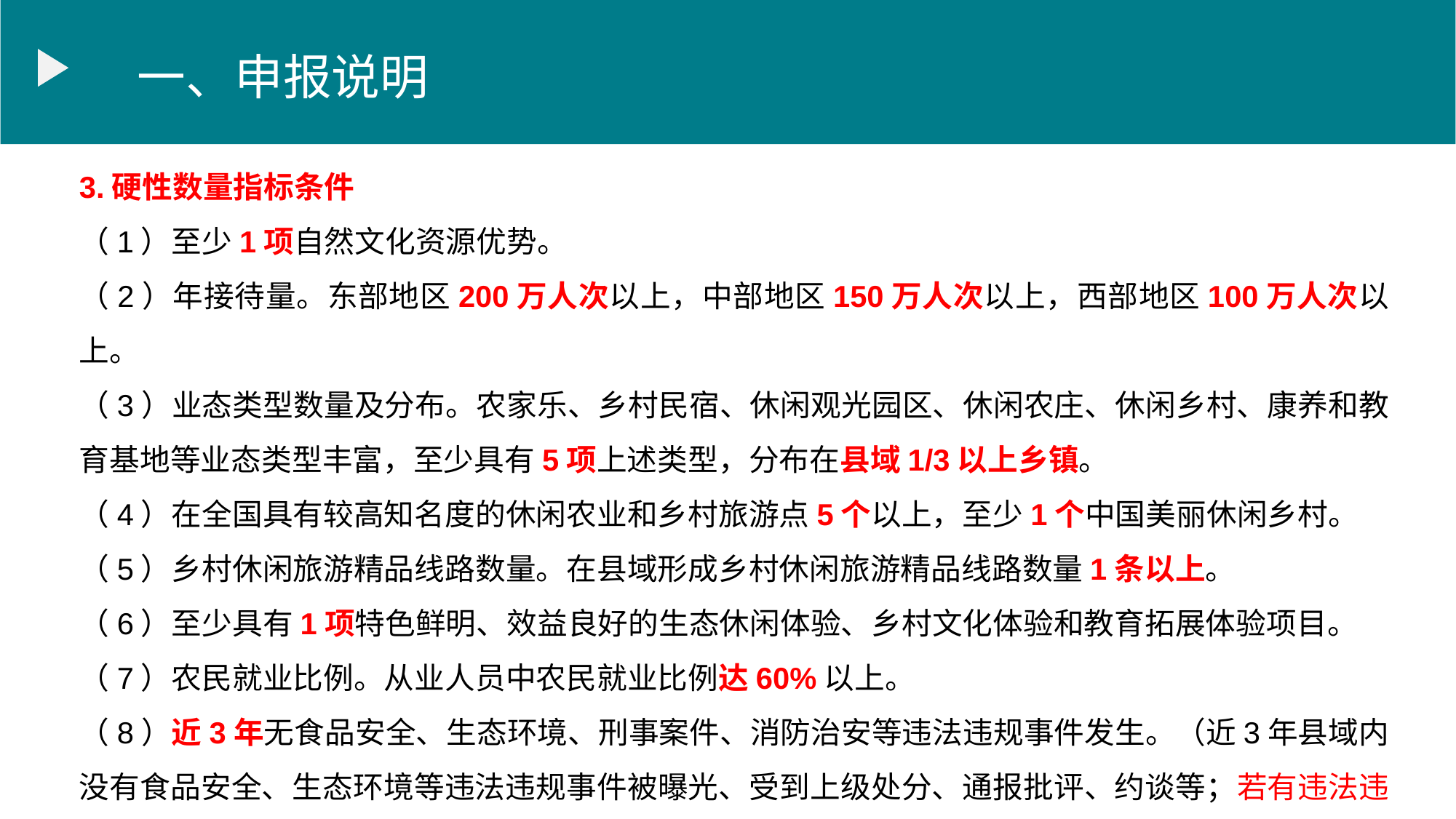

一、申报说明

3.硬性数量指标条件
（1）至少1项自然文化资源优势。
（2）年接待量。东部地区200万人次以上，中部地区150万人次以上，西部地区100万人次以上。
（3）业态类型数量及分布。农家乐、乡村民宿、休闲观光园区、休闲农庄、休闲乡村、康养和教育基地等业态类型丰富，至少具有5项上述类型，分布在县域1/3以上乡镇。
（4）在全国具有较高知名度的休闲农业和乡村旅游点5个以上，至少1个中国美丽休闲乡村。
（5）乡村休闲旅游精品线路数量。在县域形成乡村休闲旅游精品线路数量1条以上。
（6）至少具有1项特色鲜明、效益良好的生态休闲体验、乡村文化体验和教育拓展体验项目。
（7）农民就业比例。从业人员中农民就业比例达60%以上。
（8）近3年无食品安全、生态环境、刑事案件、消防治安等违法违规事件发生。（近3年县域内没有食品安全、生态环境等违法违规事件被曝光、受到上级处分、通报批评、约谈等；若有违法违规行为与休闲农业发展无关、违法违规行为已责令整改完毕，则符合申报条件）